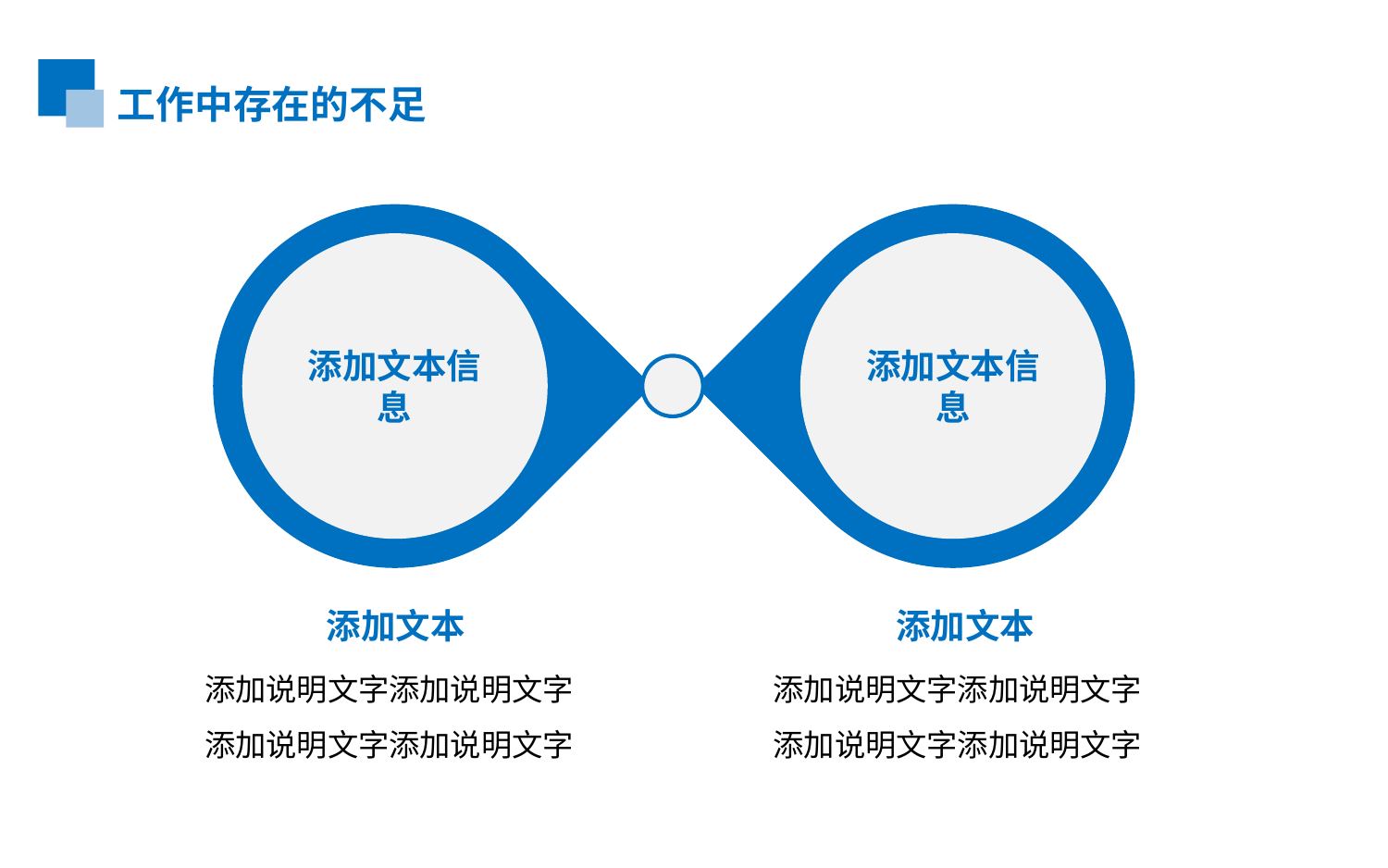

工作中存在的不足

添加文本信息
添加文本信息

添加文本
添加说明文字添加说明文字添加说明文字添加说明文字
添加文本
添加说明文字添加说明文字添加说明文字添加说明文字